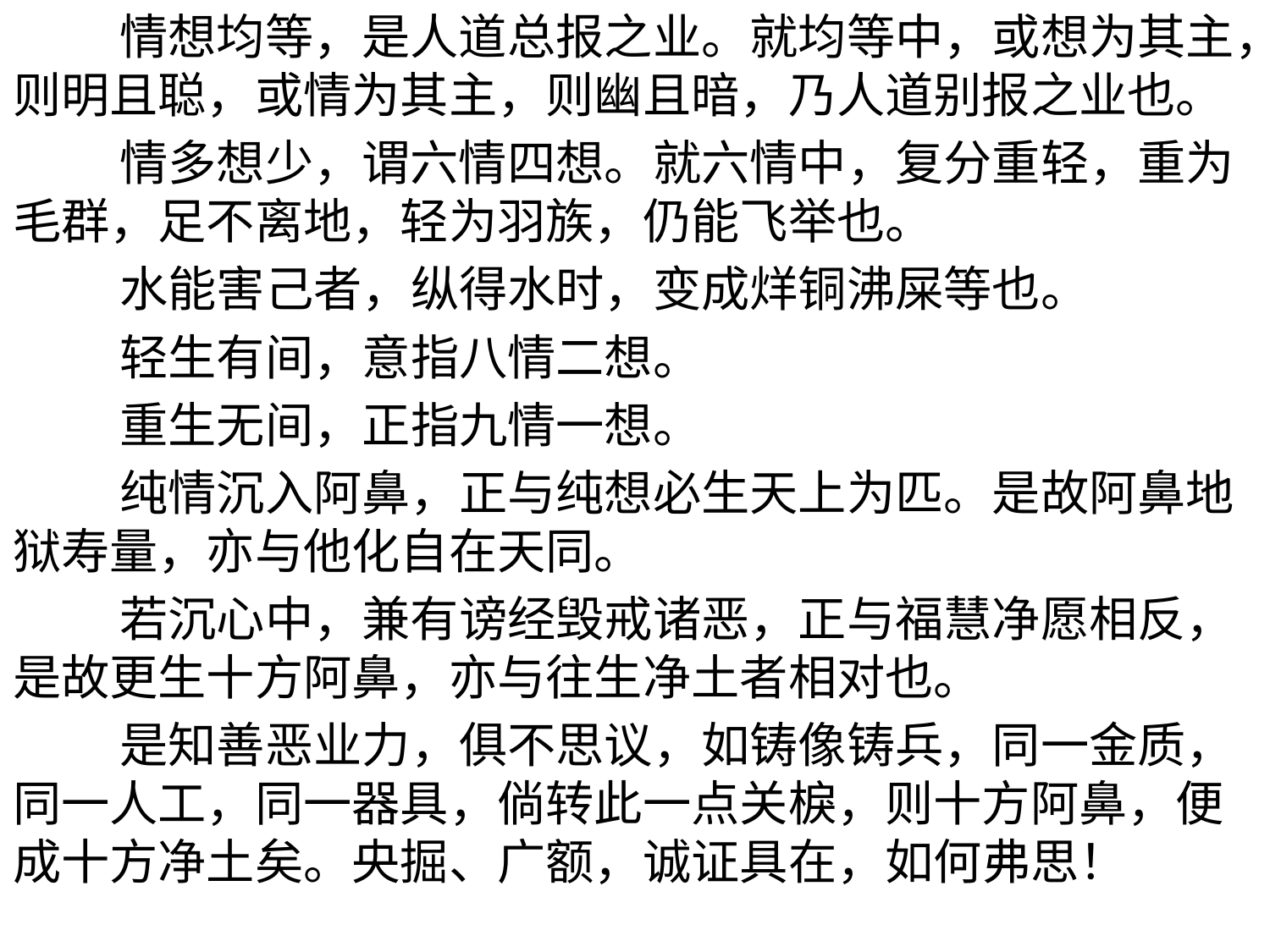

情想均等，是人道总报之业。就均等中，或想为其主，则明且聪，或情为其主，则幽且暗，乃人道别报之业也。
         情多想少，谓六情四想。就六情中，复分重轻，重为毛群，足不离地，轻为羽族，仍能飞举也。
         水能害己者，纵得水时，变成烊铜沸屎等也。
         轻生有间，意指八情二想。
         重生无间，正指九情一想。
         纯情沉入阿鼻，正与纯想必生天上为匹。是故阿鼻地狱寿量，亦与他化自在天同。
         若沉心中，兼有谤经毁戒诸恶，正与福慧净愿相反，是故更生十方阿鼻，亦与往生净土者相对也。
         是知善恶业力，俱不思议，如铸像铸兵，同一金质，同一人工，同一器具，倘转此一点关棙，则十方阿鼻，便成十方净土矣。央掘、广额，诚证具在，如何弗思！